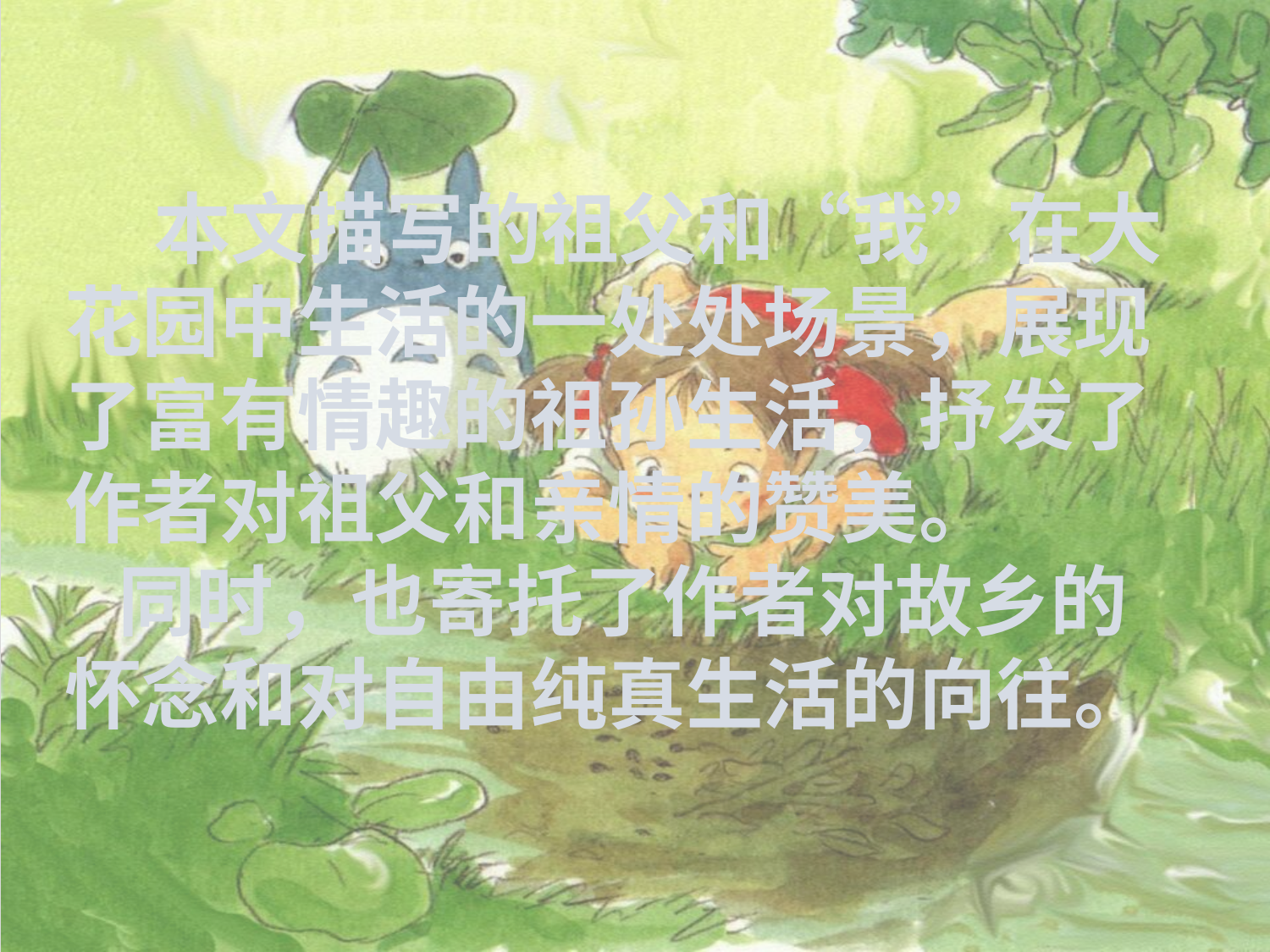

本文描写的祖父和“我”在大花园中生活的一处处场景，展现了富有情趣的祖孙生活，抒发了作者对祖父和亲情的赞美。
  同时，也寄托了作者对故乡的怀念和对自由纯真生活的向往。